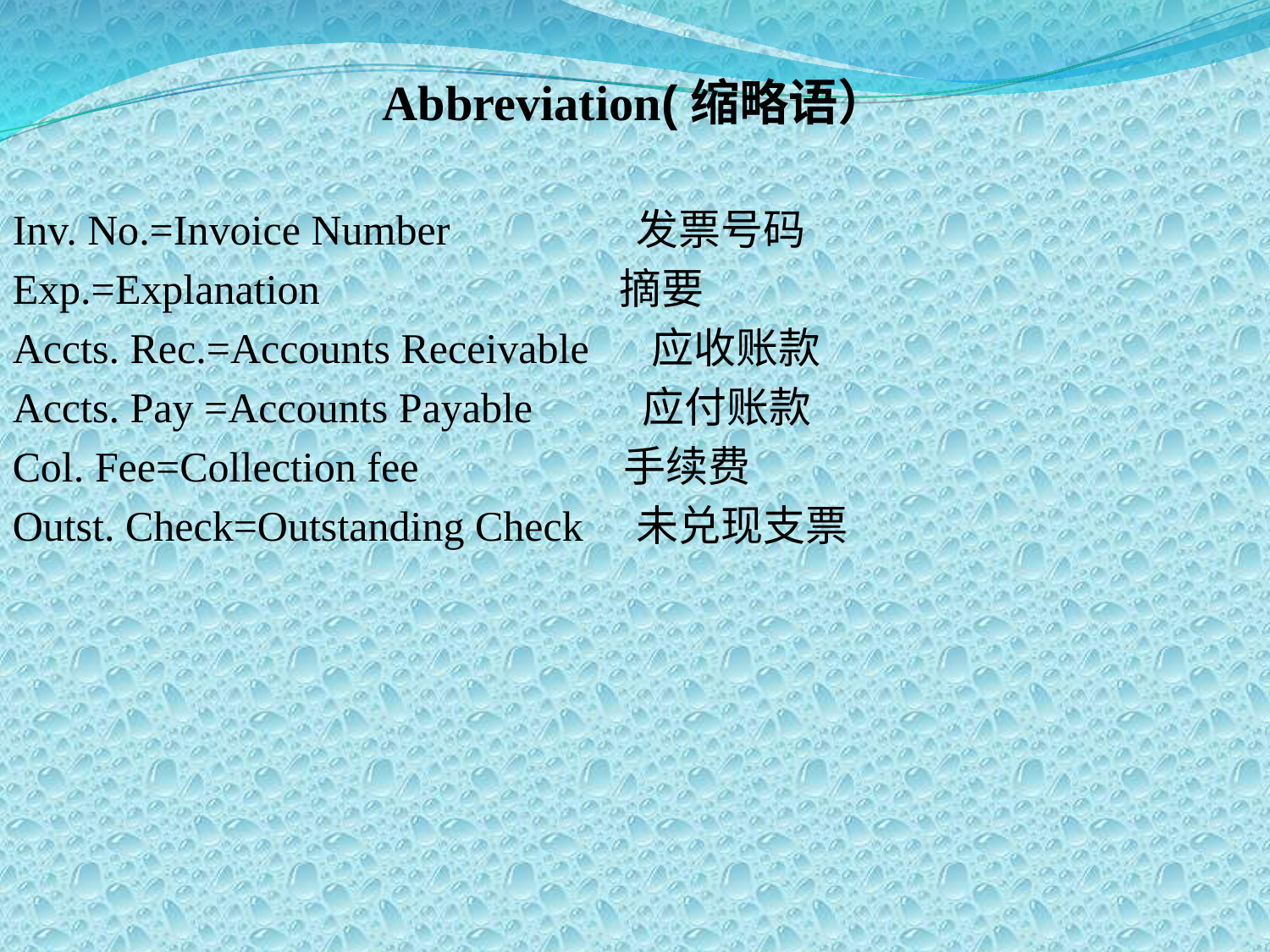

Abbreviation(缩略语）

Inv. No.=Invoice Number　              发票号码
Exp.=Explanation　                          摘要
Accts. Rec.=Accounts Receivable　 应收账款
Accts. Pay =Accounts Payable　      应付账款
Col. Fee=Collection fee　                手续费
Outst. Check=Outstanding Check　未兑现支票